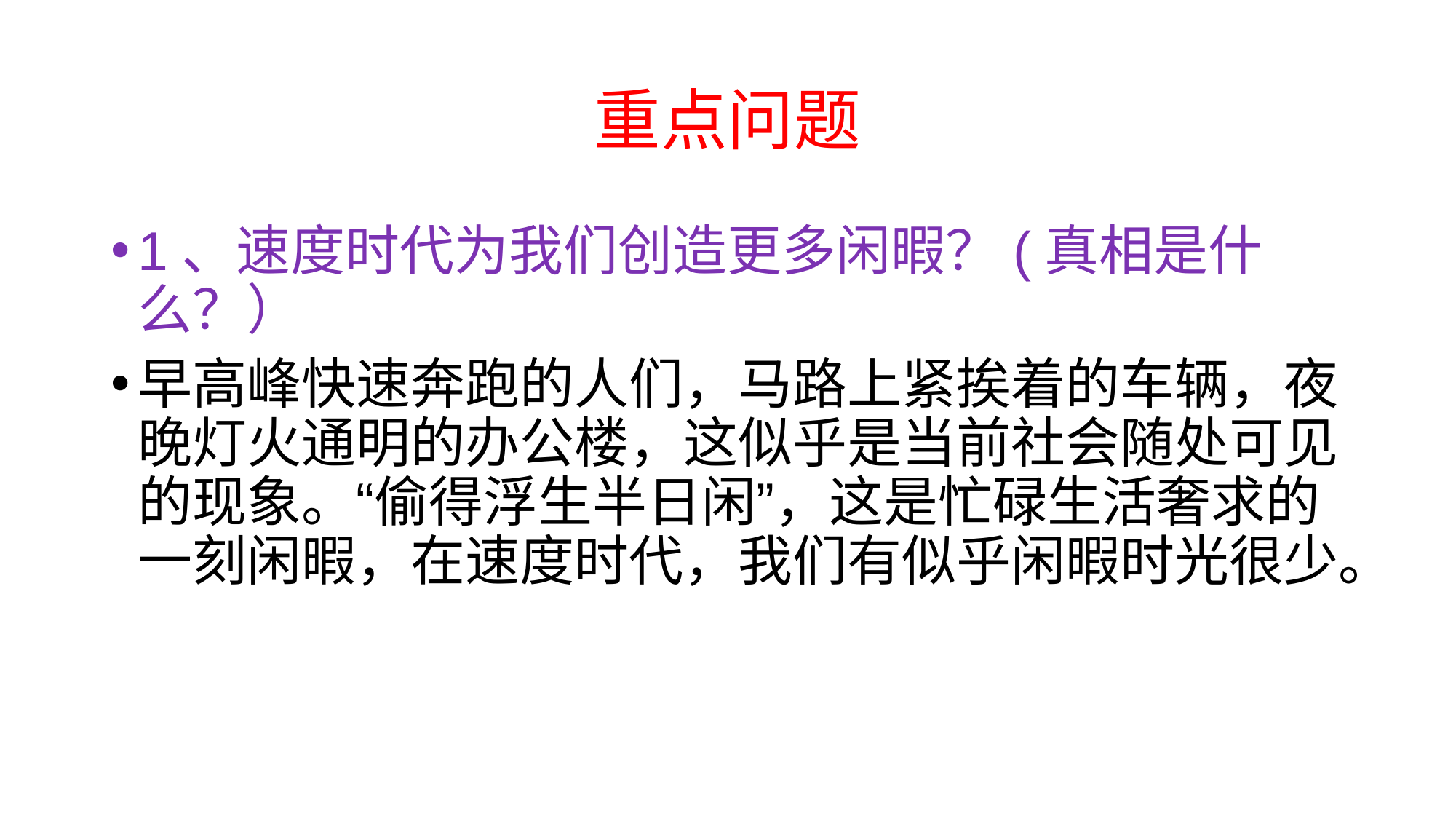

# 重点问题
1、速度时代为我们创造更多闲暇？(真相是什么？）
早高峰快速奔跑的人们，马路上紧挨着的车辆，夜晚灯火通明的办公楼，这似乎是当前社会随处可见的现象。“偷得浮生半日闲”，这是忙碌生活奢求的一刻闲暇，在速度时代，我们有似乎闲暇时光很少。